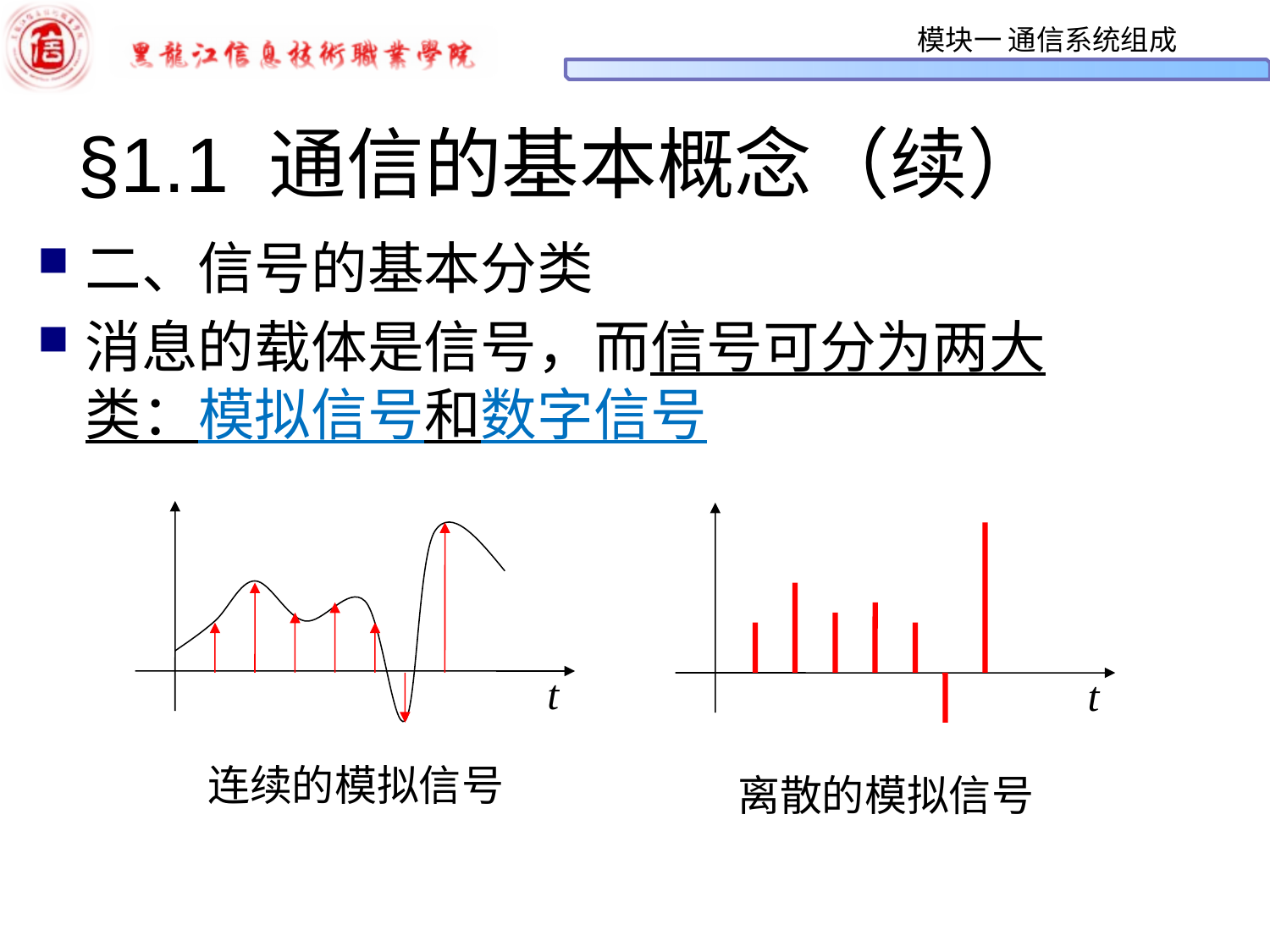

# §1.1 通信的基本概念（续）
二、信号的基本分类
消息的载体是信号，而信号可分为两大类：模拟信号和数字信号

t
t

连续的模拟信号
离散的模拟信号